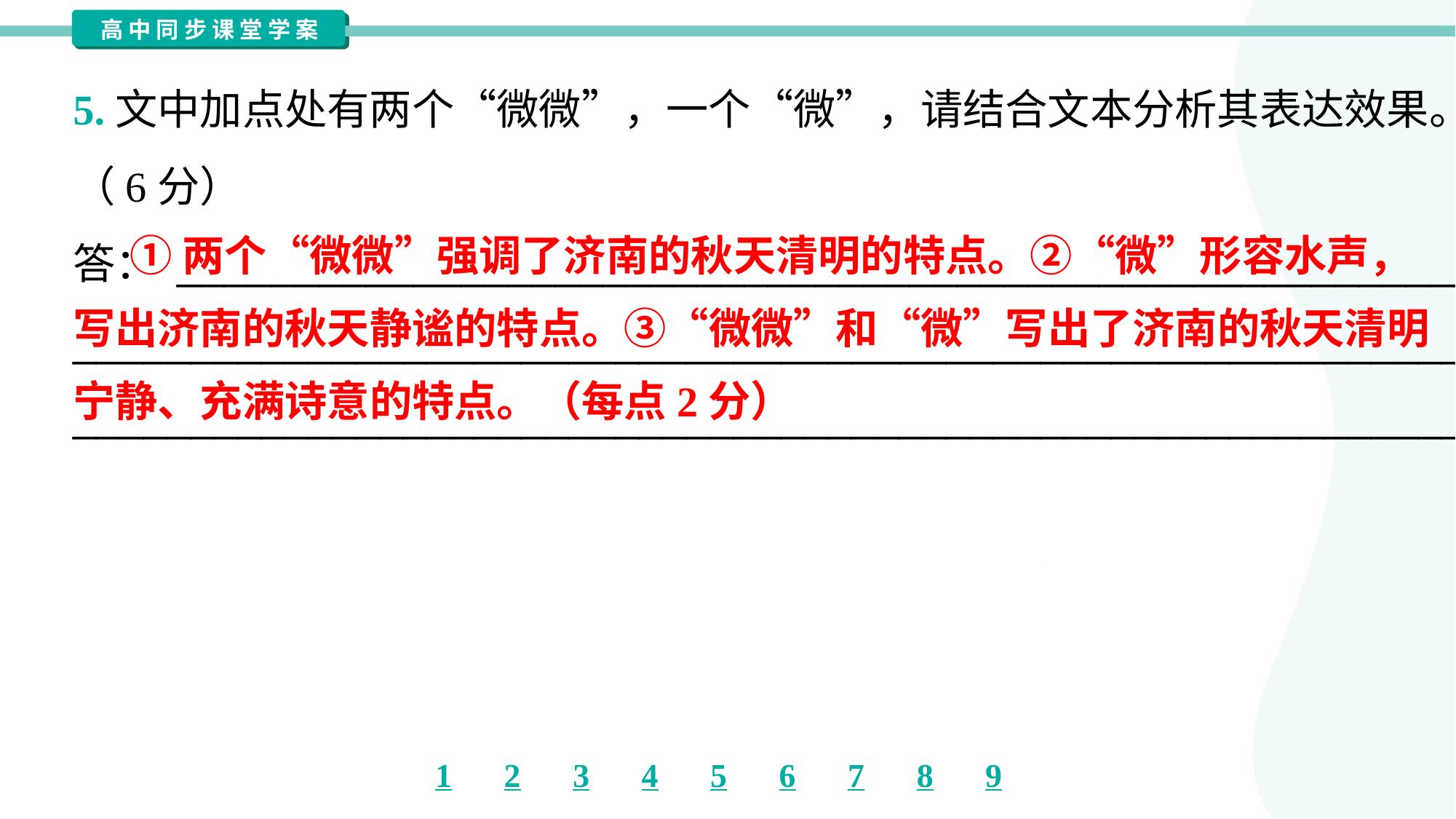

5.文中加点处有两个“微微”，一个“微”，请结合文本分析其表达效果。
（6分）
答： ________________________________________________________
_____________________________________________________________
_____________________________________________________________
      ①两个“微微”强调了济南的秋天清明的特点。②“微”形容水声，
写出济南的秋天静谧的特点。③“微微”和“微”写出了济南的秋天清明
宁静、充满诗意的特点。（每点2分）